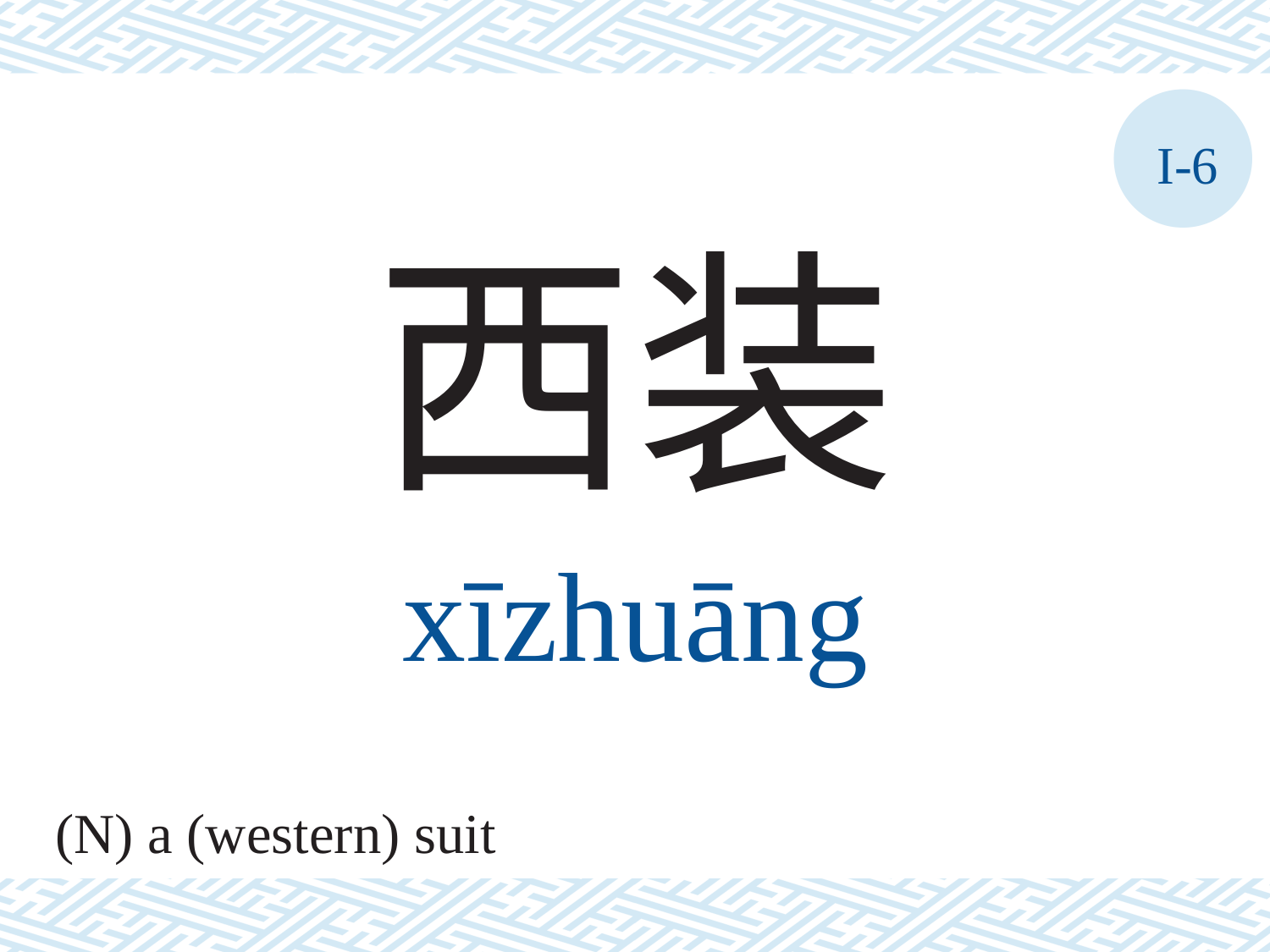

I-6
西装
xīzhuāng
(N) a (western) suit